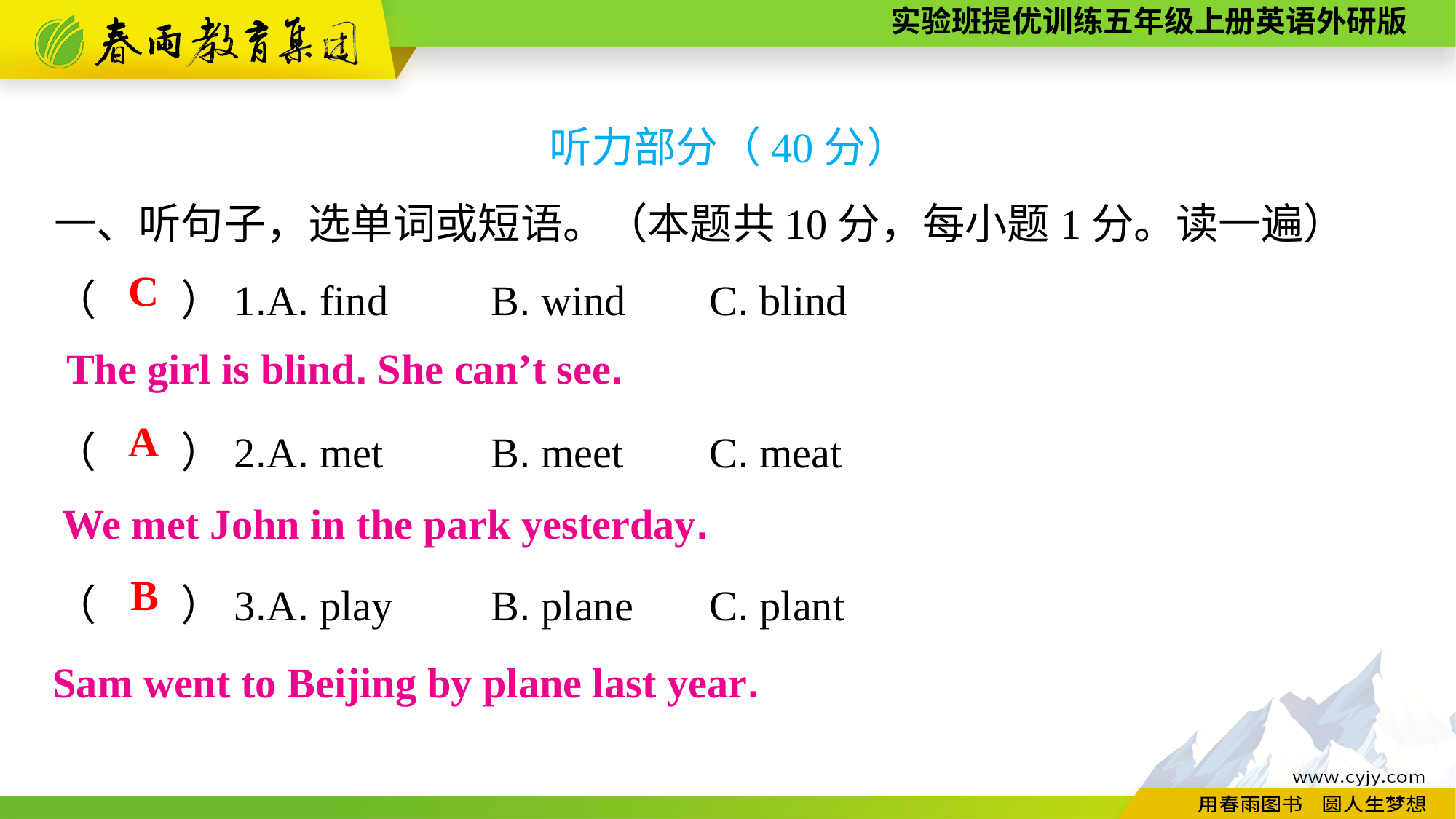

听力部分（40分）
一、听句子，选单词或短语。（本题共10分，每小题1分。读一遍）
（　　）1.A. find	B. wind	C. blind

（　　）2.A. met	B. meet	C. meat

（　　）3.A. play	B. plane	C. plant
C
The girl is blind. She can’t see.
A
We met John in the park yesterday.
B
Sam went to Beijing by plane last year.